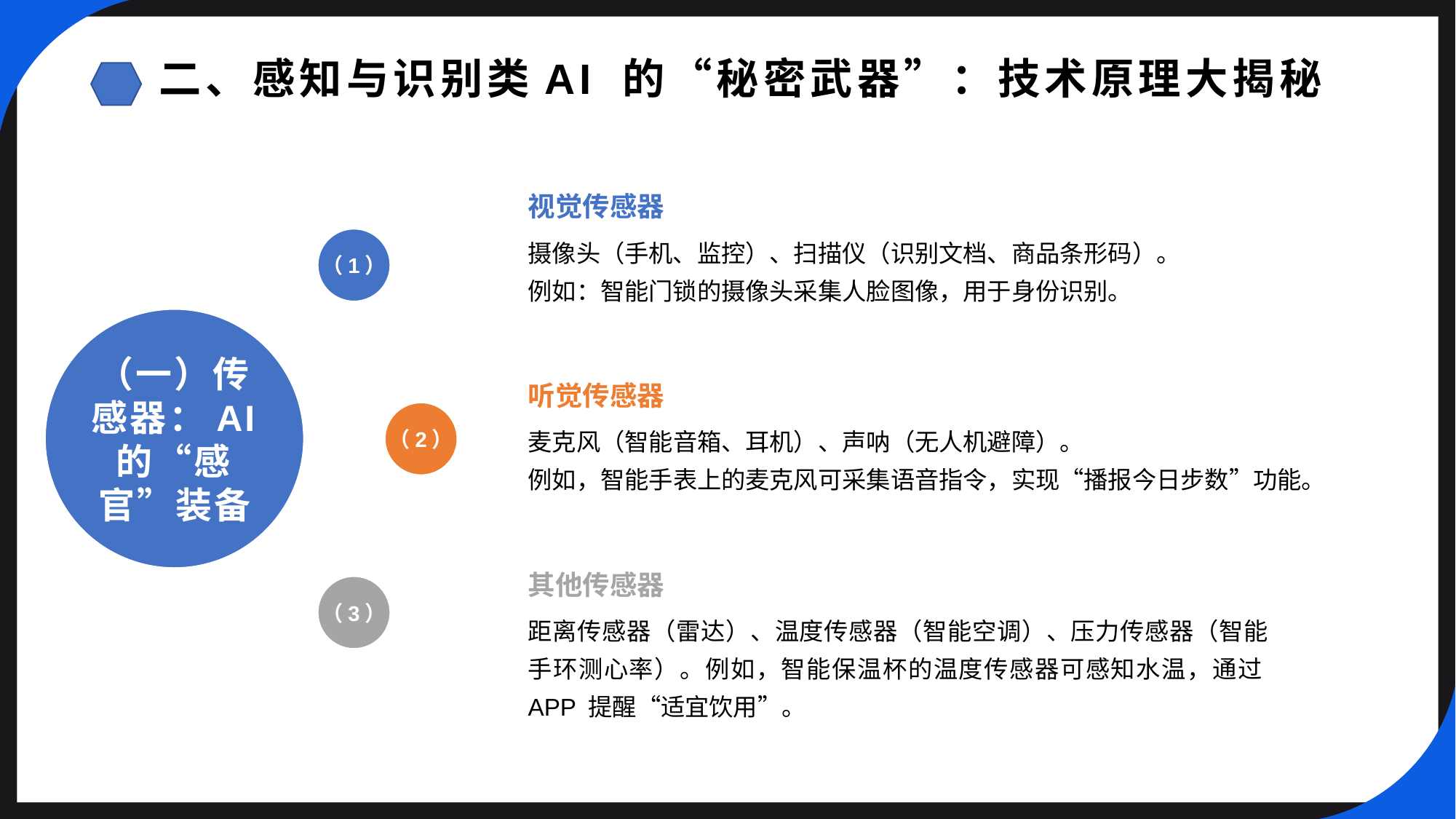

二、感知与识别类AI 的“秘密武器”：技术原理大揭秘
视觉传感器

（1）
摄像头（手机、监控）、扫描仪（识别文档、商品条形码）。
例如：智能门锁的摄像头采集人脸图像，用于身份识别。
（一）传感器：AI 的“感官”装备
听觉传感器
（2）
麦克风（智能音箱、耳机）、声呐（无人机避障）。
例如，智能手表上的麦克风可采集语音指令，实现“播报今日步数”功能。
其他传感器
（3）
距离传感器（雷达）、温度传感器（智能空调）、压力传感器（智能手环测心率）。例如，智能保温杯的温度传感器可感知水温，通过APP 提醒“适宜饮用”。